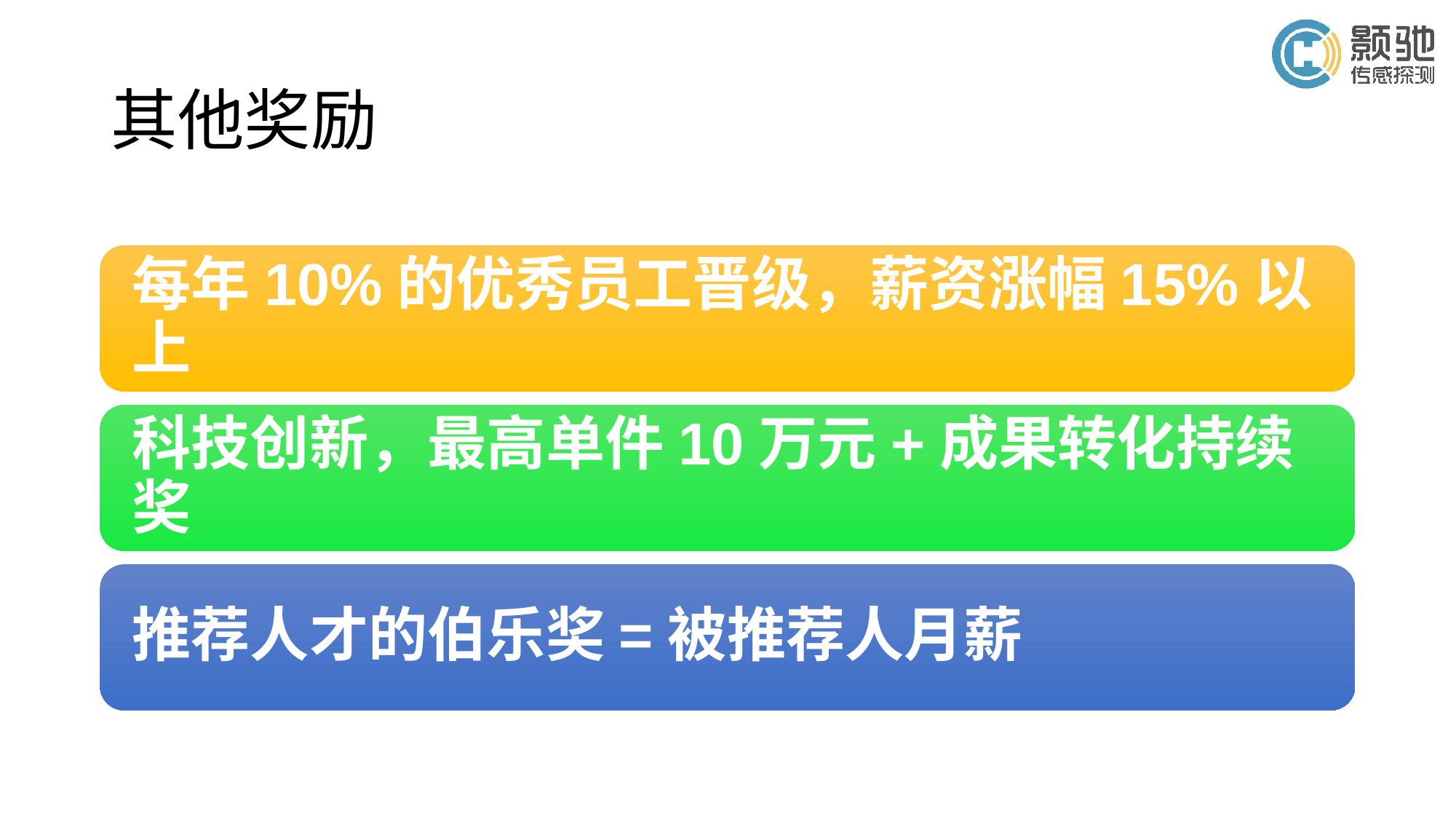

# 其他奖励
每年10%的优秀员工晋级，薪资涨幅15%以上
科技创新，最高单件10万元+成果转化持续奖
推荐人才的伯乐奖=被推荐人月薪